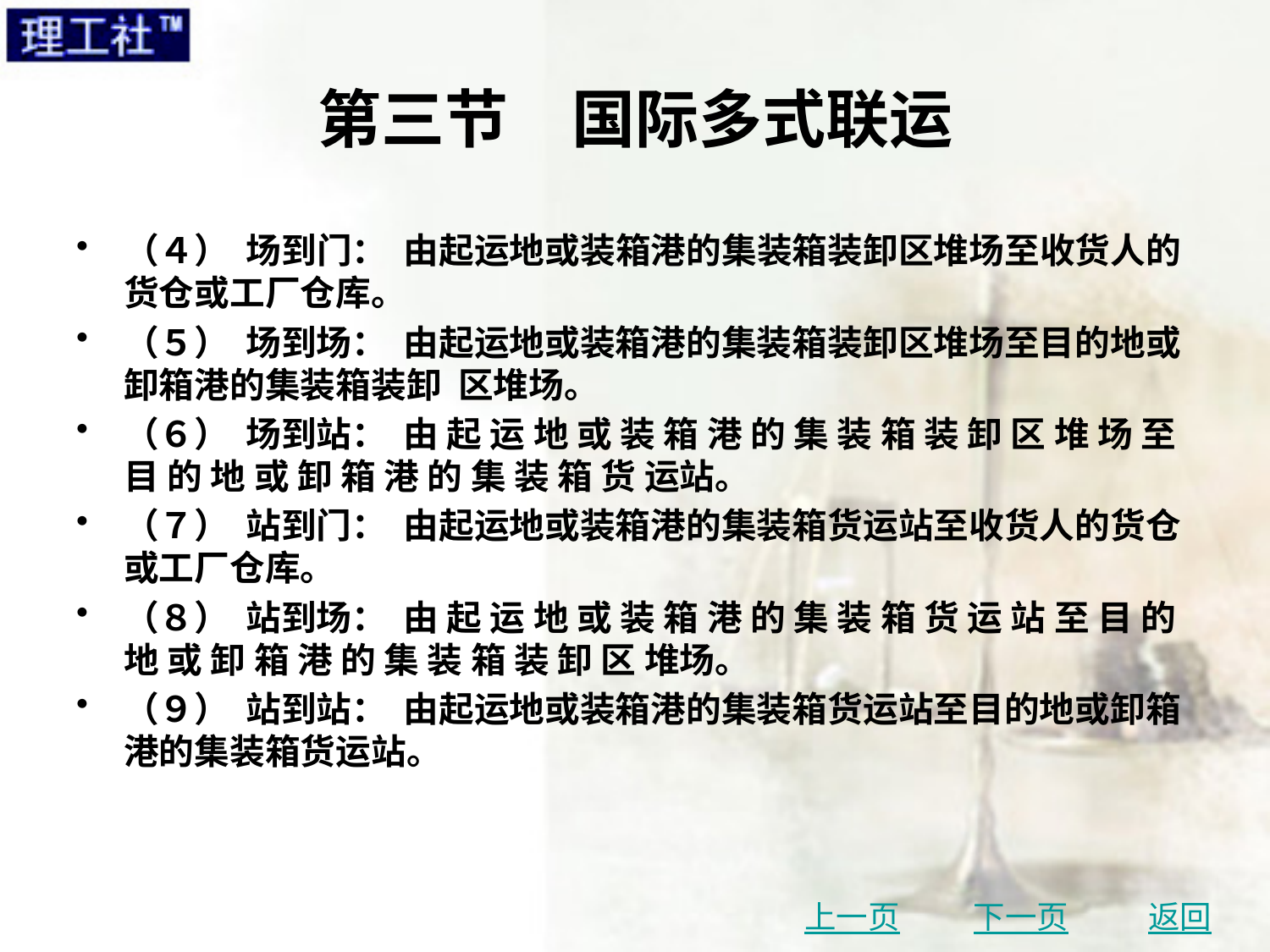

# 第三节　国际多式联运
（４）  场到门：  由起运地或装箱港的集装箱装卸区堆场至收货人的货仓或工厂仓库。
（５）  场到场：  由起运地或装箱港的集装箱装卸区堆场至目的地或卸箱港的集装箱装卸  区堆场。
（６）  场到站：  由 起 运 地 或 装 箱 港 的 集 装 箱 装 卸 区 堆 场 至 目 的 地 或 卸 箱 港 的 集 装 箱 货 运站。
（７）  站到门：  由起运地或装箱港的集装箱货运站至收货人的货仓或工厂仓库。
（８）  站到场：  由 起 运 地 或 装 箱 港 的 集 装 箱 货 运 站 至 目 的 地 或 卸 箱 港 的 集 装 箱 装 卸 区 堆场。
（９）  站到站：  由起运地或装箱港的集装箱货运站至目的地或卸箱港的集装箱货运站。

上一页
下一页
返回